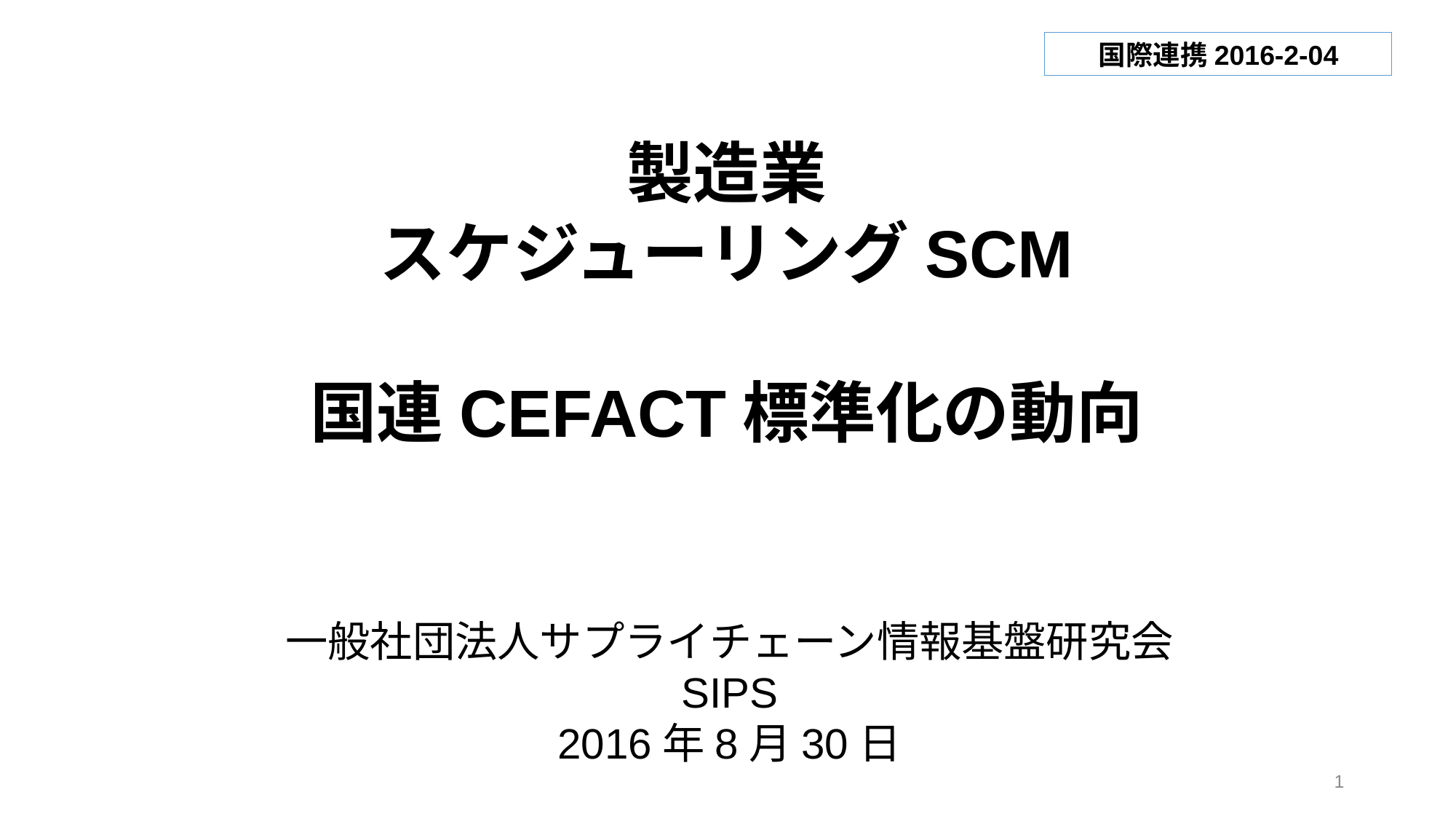

国際連携2016-2-04
製造業
スケジューリングSCM

国連CEFACT標準化の動向
一般社団法人サプライチェーン情報基盤研究会
SIPS
2016年8月30日
1